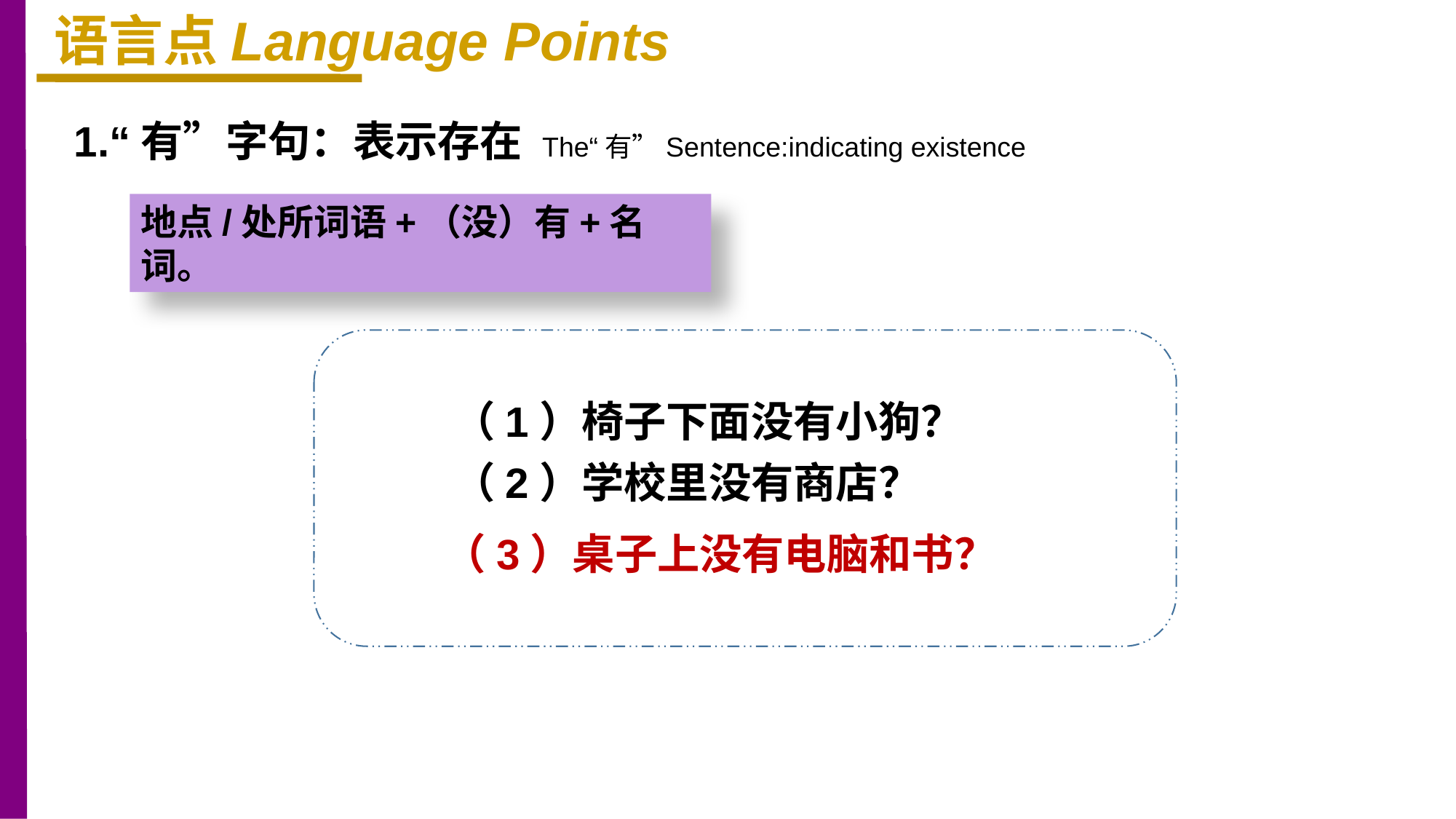

语言点Language Points
1.“有”字句：表示存在 The“有”Sentence:indicating existence
地点/处所词语+（没）有+名词。

（1）椅子下面没有小狗？
（2）学校里没有商店？
（3）桌子上没有电脑和书？